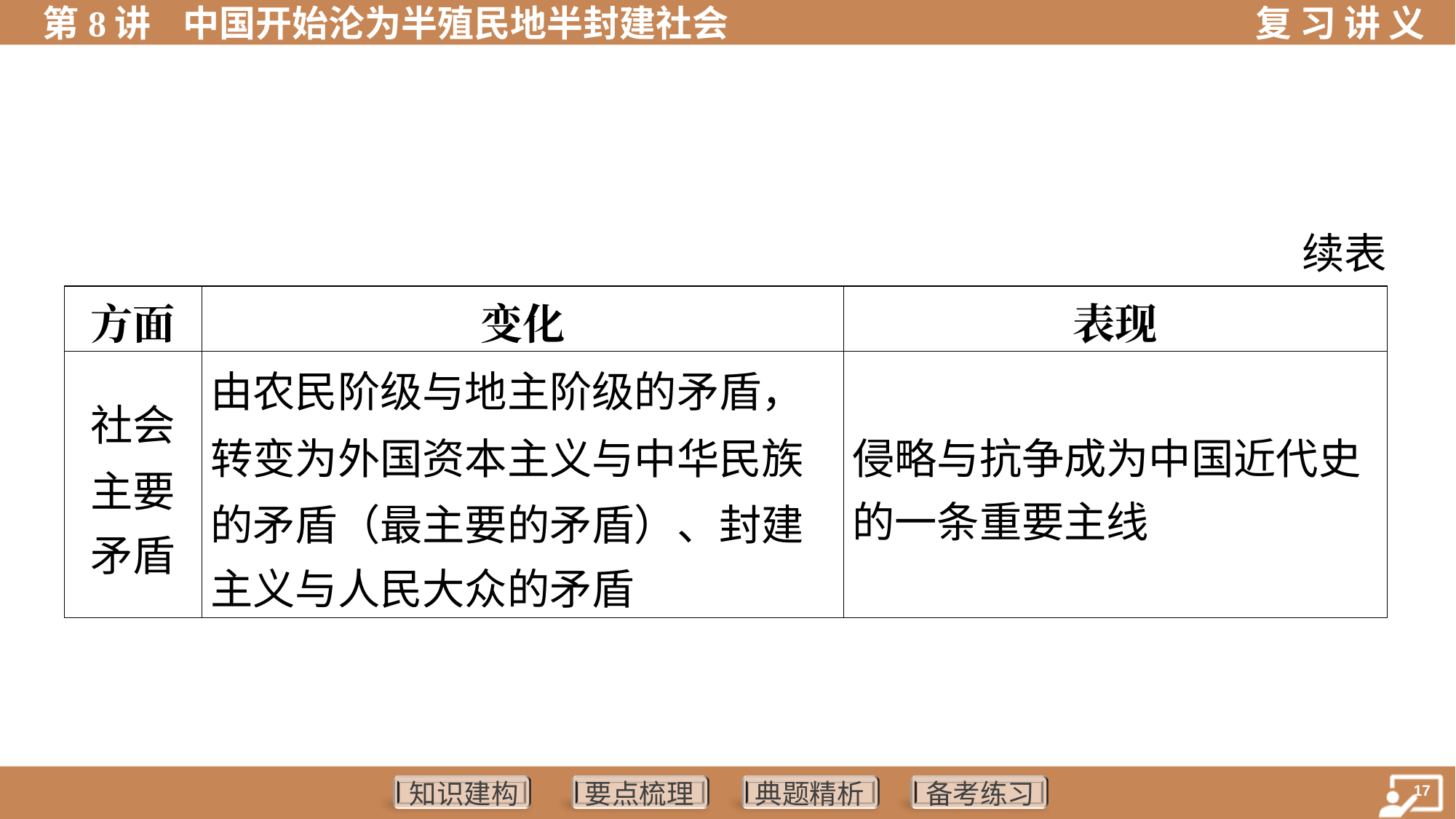

续表
| 方面 | 变化 | 表现 |
| --- | --- | --- |
| 社会 主要 矛盾 | 由农民阶级与地主阶级的矛盾， 转变为外国资本主义与中华民族 的矛盾（最主要的矛盾）、封建 主义与人民大众的矛盾 | 侵略与抗争成为中国近代史 的一条重要主线 |